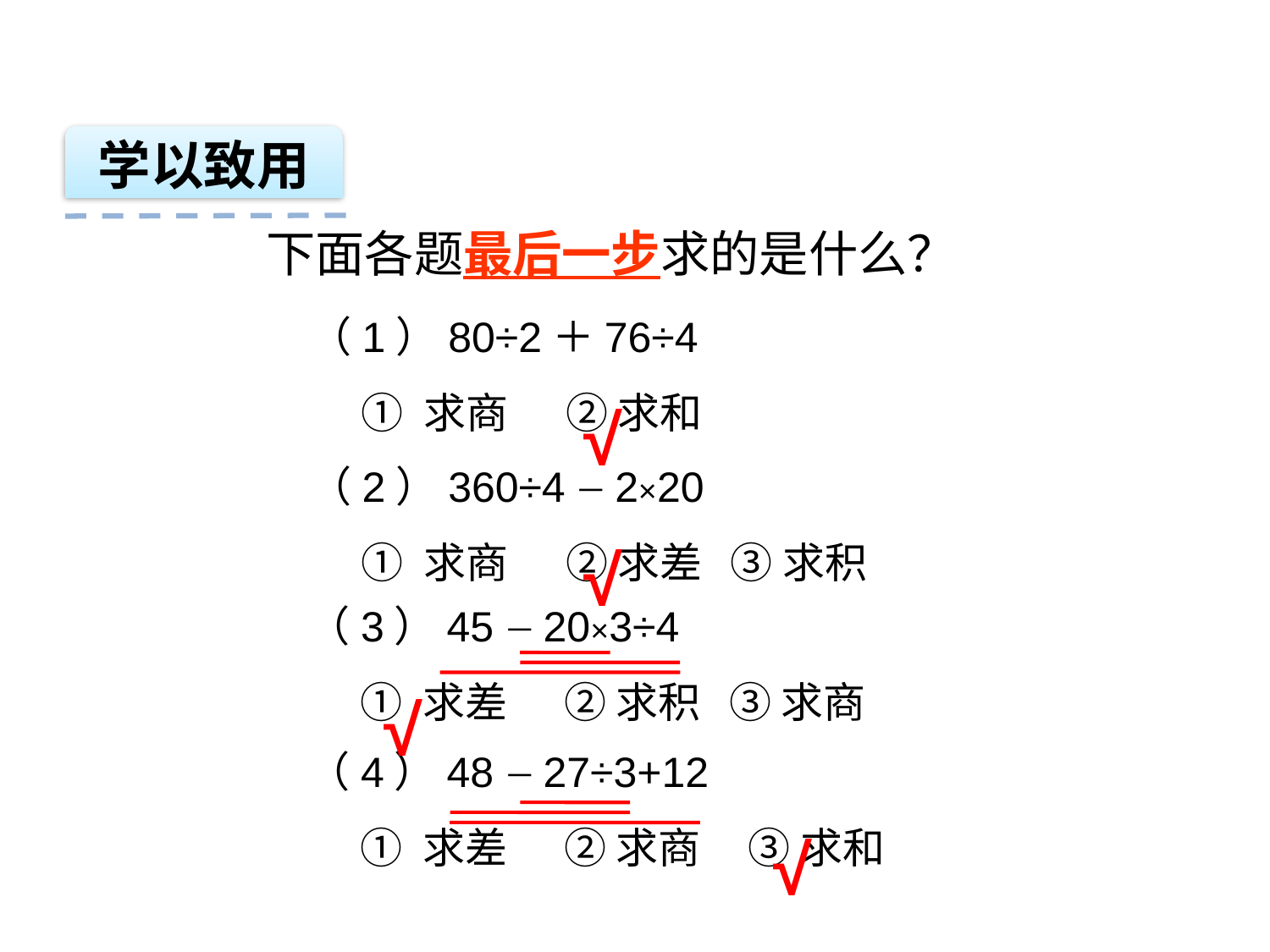

学以致用
              下面各题最后一步求的是什么？
          （1）80÷2＋76÷4
                      ① 求商      ② 求和
√
          （2）360÷4－2×20
                      ① 求商      ② 求差   ③ 求积
√
          （3）45－20×3÷4
                      ① 求差      ② 求积   ③ 求商

√
          （4）48－27÷3+12
                      ① 求差      ② 求商     ③ 求和

√